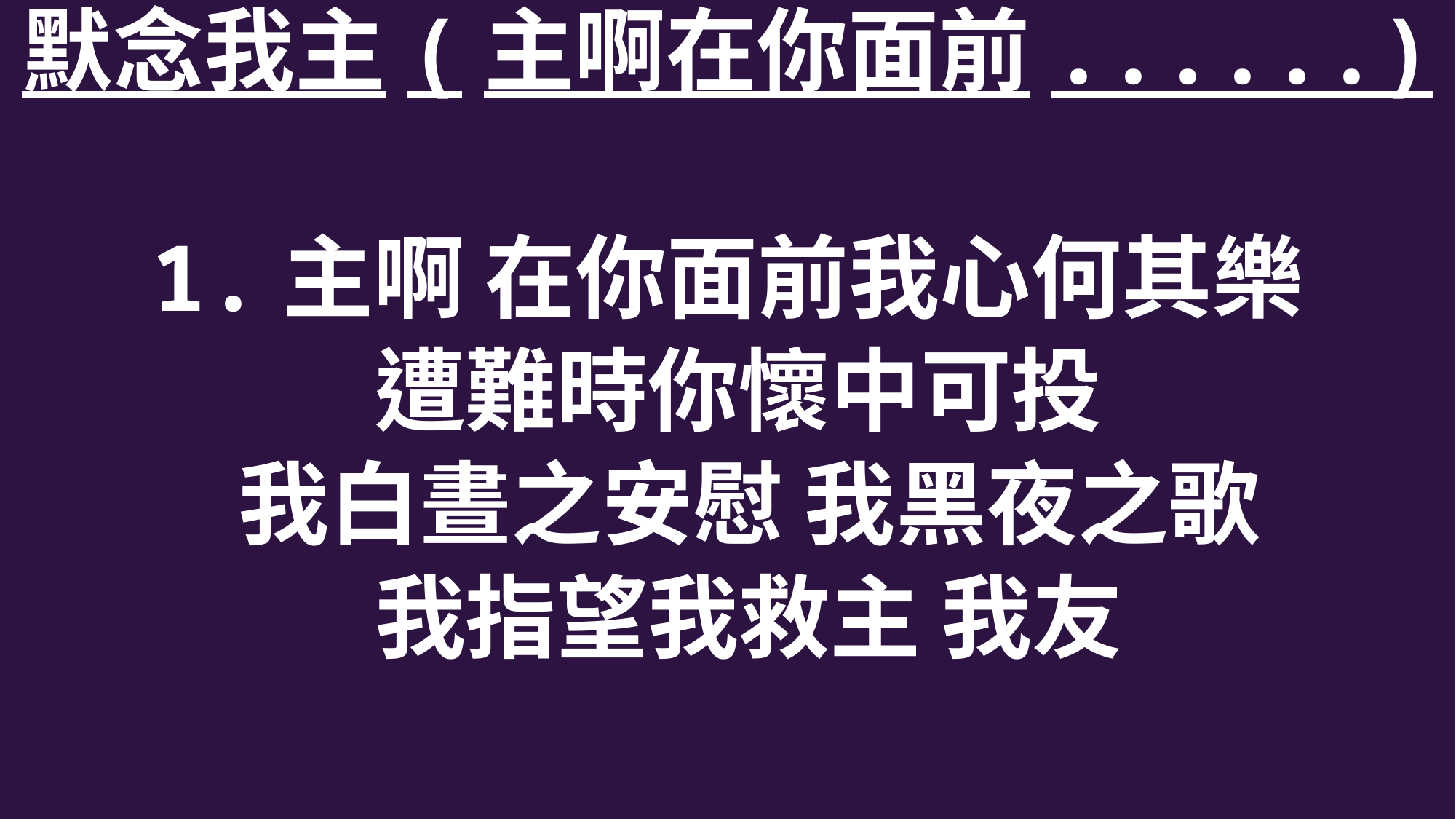

默念我主(主啊在你面前......)

1.主啊 在你面前我心何其樂
 遭難時你懷中可投
 我白晝之安慰 我黑夜之歌
 我指望我救主 我友